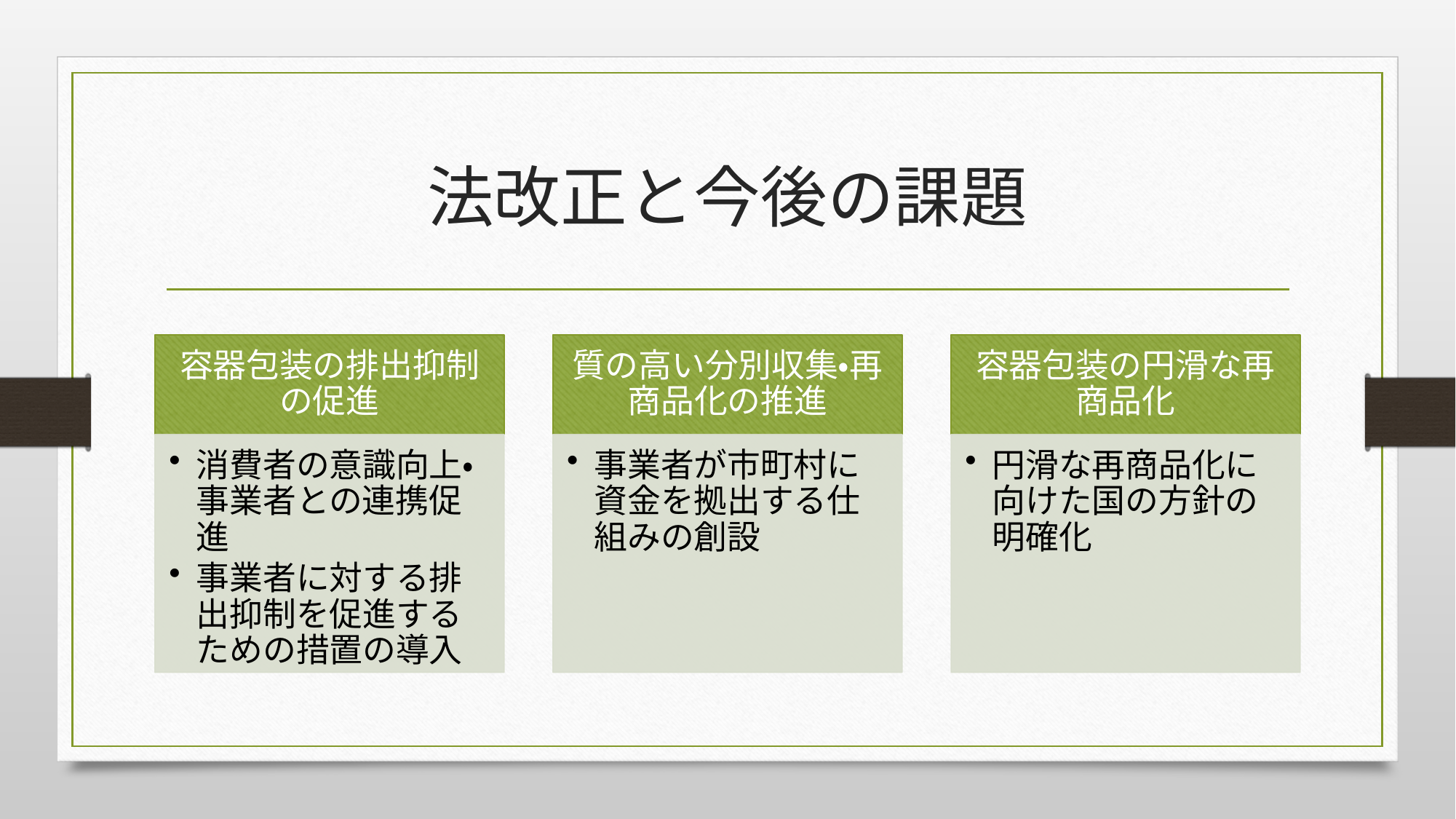

# 法改正と今後の課題
容器包装の排出抑制の促進
消費者の意識向上・事業者との連携促進
事業者に対する排出抑制を促進するための措置の導入
質の高い分別収集・再商品化の推進
事業者が市町村に資金を拠出する仕組みの創設
容器包装の円滑な再商品化
円滑な再商品化に向けた国の方針の明確化